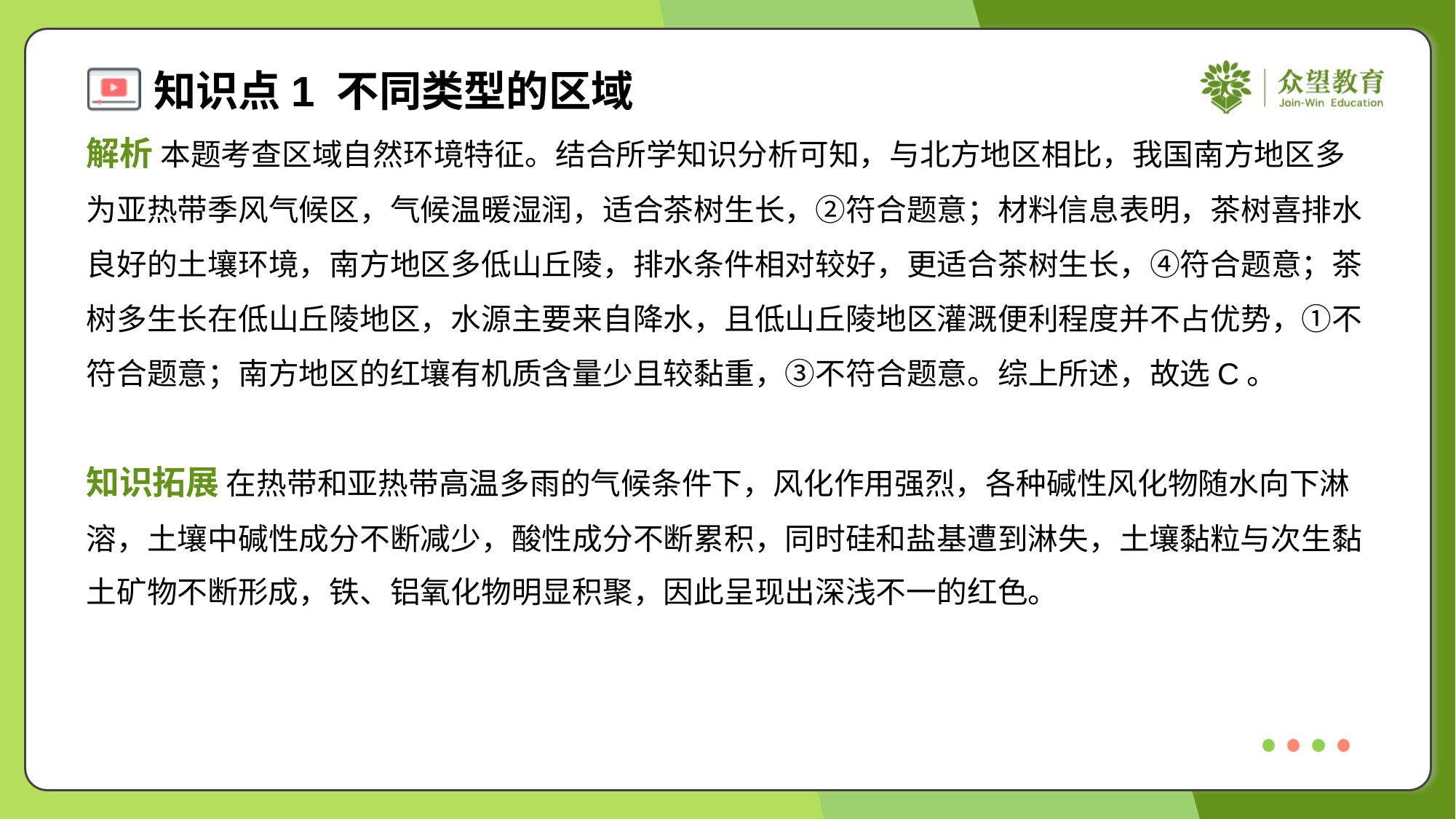

解析 本题考查区域自然环境特征。结合所学知识分析可知，与北方地区相比，我国南方地区多
为亚热带季风气候区，气候温暖湿润，适合茶树生长，②符合题意；材料信息表明，茶树喜排水
良好的土壤环境，南方地区多低山丘陵，排水条件相对较好，更适合茶树生长，④符合题意；茶
树多生长在低山丘陵地区，水源主要来自降水，且低山丘陵地区灌溉便利程度并不占优势，①不
符合题意；南方地区的红壤有机质含量少且较黏重，③不符合题意。综上所述，故选C。

知识拓展 在热带和亚热带高温多雨的气候条件下，风化作用强烈，各种碱性风化物随水向下淋
溶，土壤中碱性成分不断减少，酸性成分不断累积，同时硅和盐基遭到淋失，土壤黏粒与次生黏
土矿物不断形成，铁、铝氧化物明显积聚，因此呈现出深浅不一的红色。